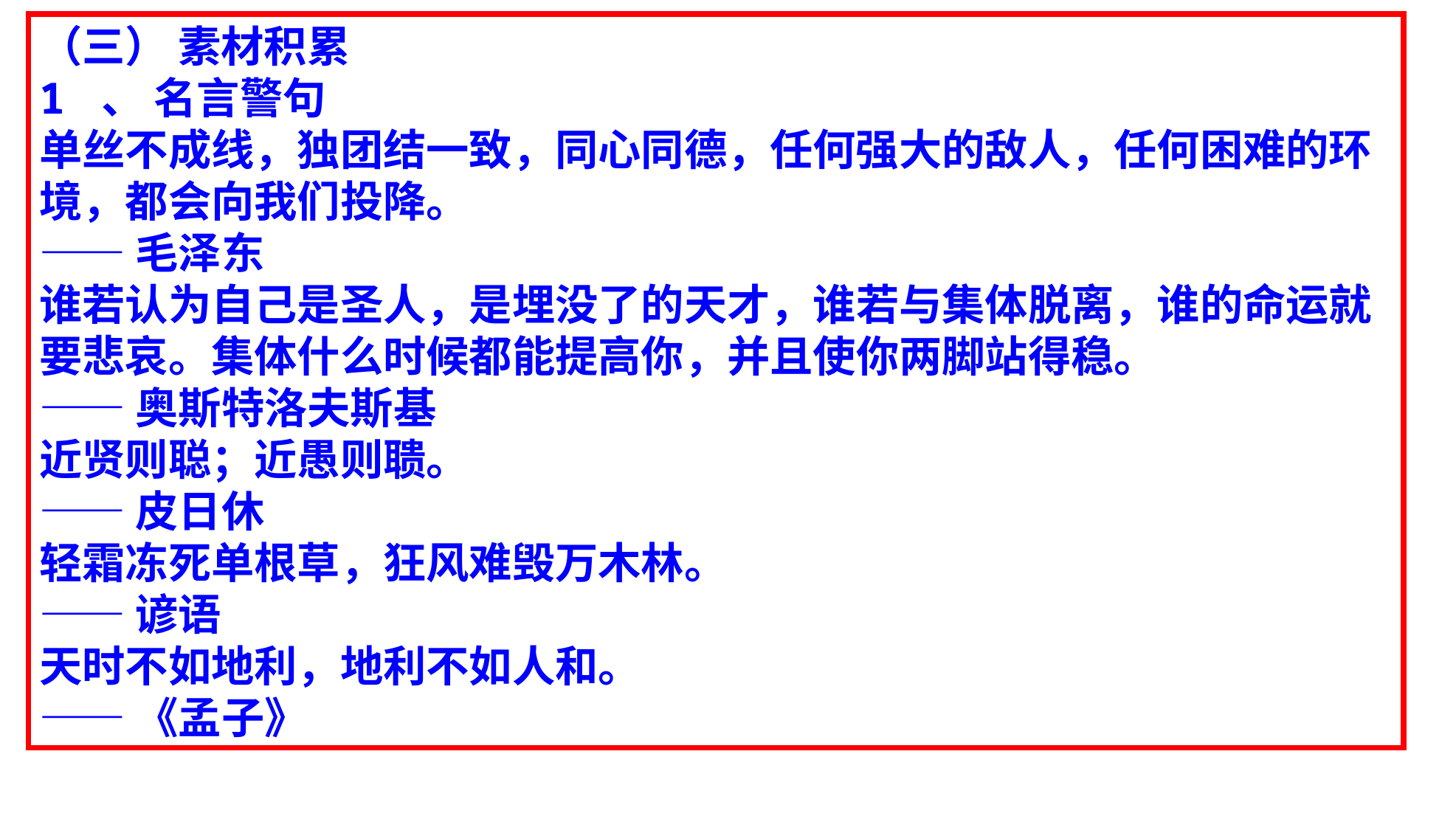

（三） 素材积累
1 、 名言警句
单丝不成线，独团结一致，同心同德，任何强大的敌人，任何困难的环境，都会向我们投降。
——毛泽东
谁若认为自己是圣人，是埋没了的天才，谁若与集体脱离，谁的命运就要悲哀。集体什么时候都能提高你，并且使你两脚站得稳。
——奥斯特洛夫斯基
近贤则聪；近愚则聩。
——皮日休
轻霜冻死单根草，狂风难毁万木林。
——谚语
天时不如地利，地利不如人和。
——《孟子》